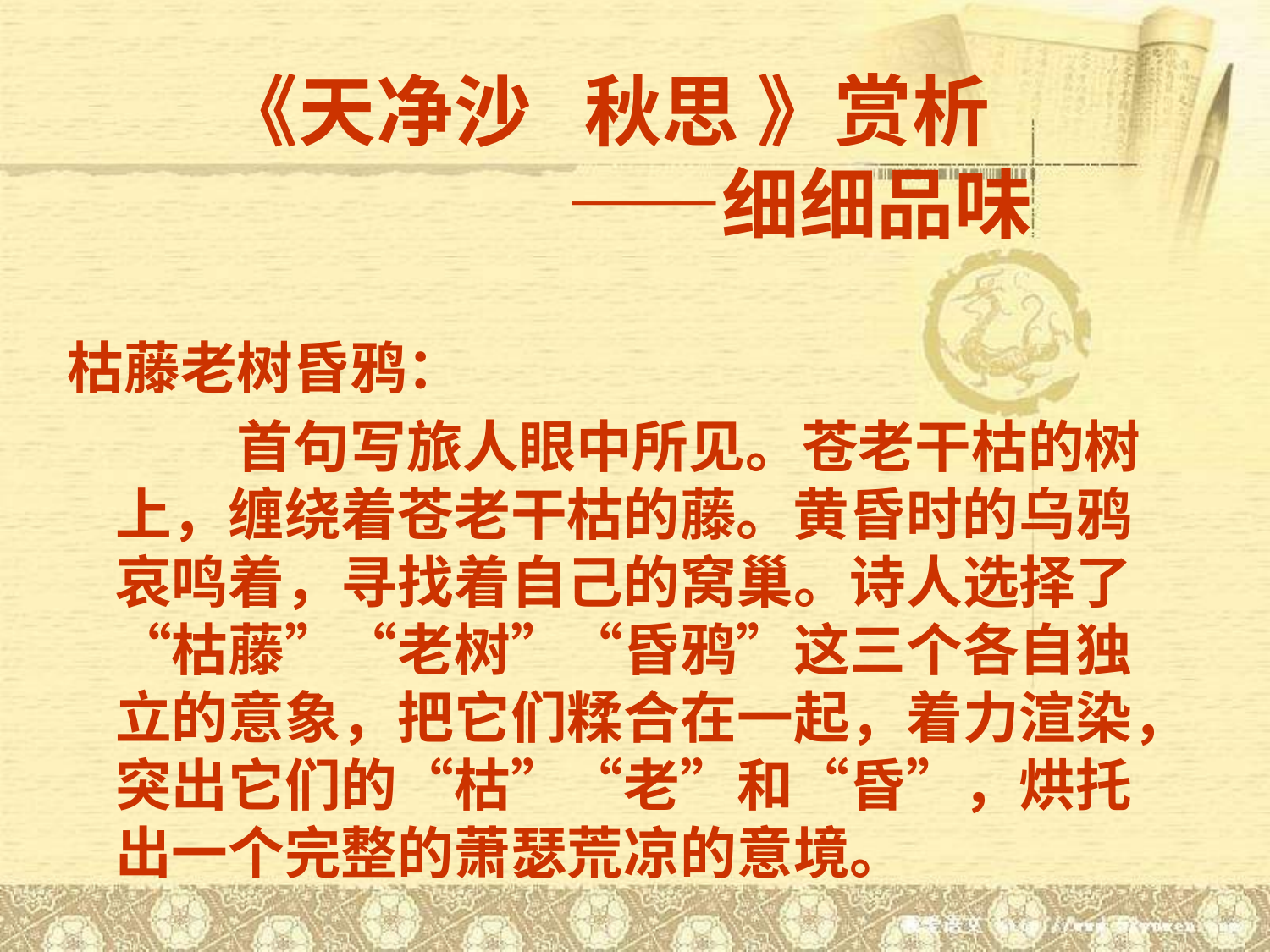

# 《天净沙   秋思 》赏析 　　　　　——细细品味
枯藤老树昏鸦：
　　　首句写旅人眼中所见。苍老干枯的树上，缠绕着苍老干枯的藤。黄昏时的乌鸦哀鸣着，寻找着自己的窝巢。诗人选择了“枯藤”“老树”“昏鸦”这三个各自独立的意象，把它们糅合在一起，着力渲染，突出它们的“枯”“老”和“昏”，烘托出一个完整的萧瑟荒凉的意境。